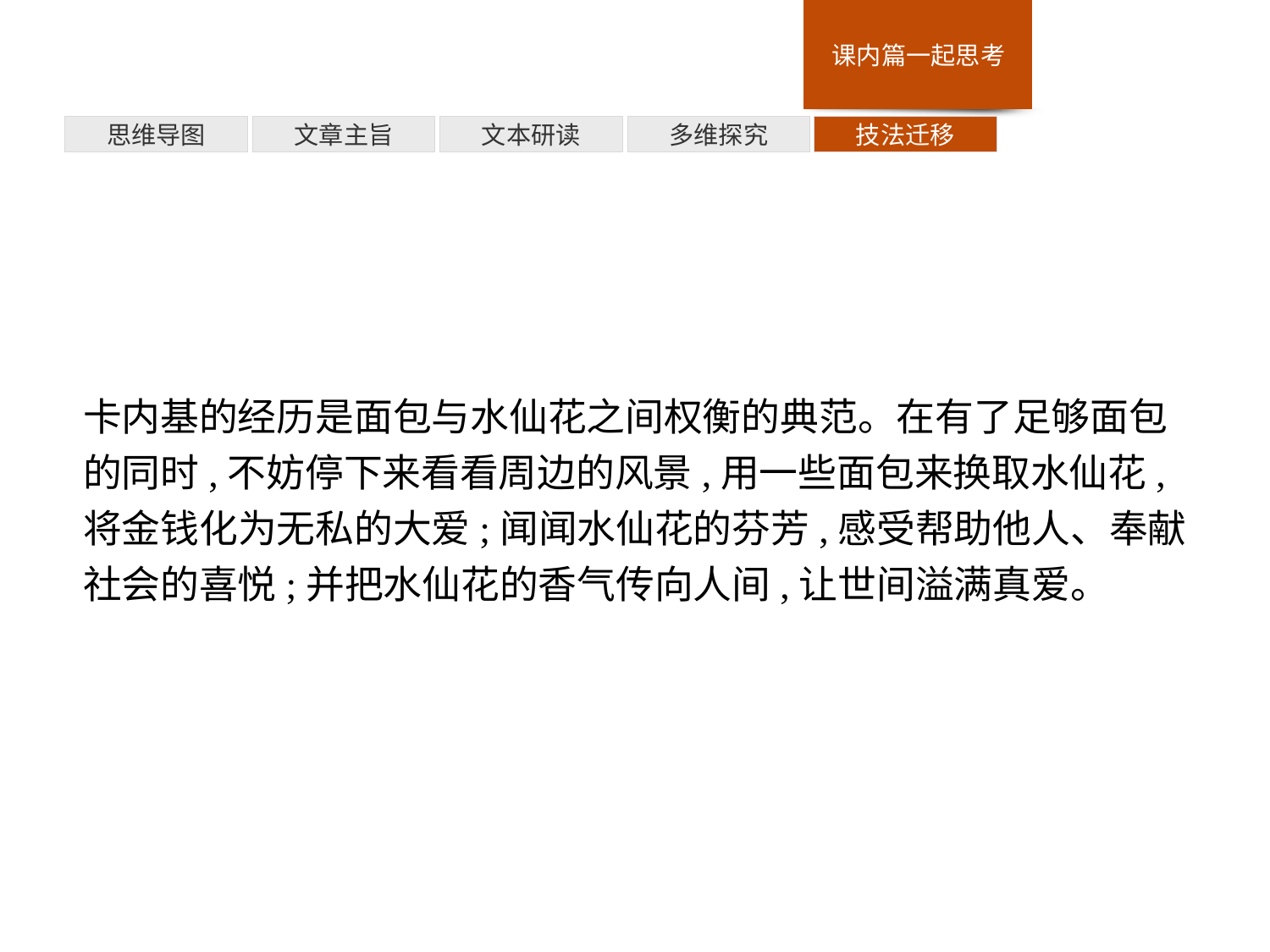

多维探究
思维导图
文章主旨
文本研读
技法迁移
卡内基的经历是面包与水仙花之间权衡的典范。在有了足够面包的同时,不妨停下来看看周边的风景,用一些面包来换取水仙花,将金钱化为无私的大爱;闻闻水仙花的芬芳,感受帮助他人、奉献社会的喜悦;并把水仙花的香气传向人间,让世间溢满真爱。